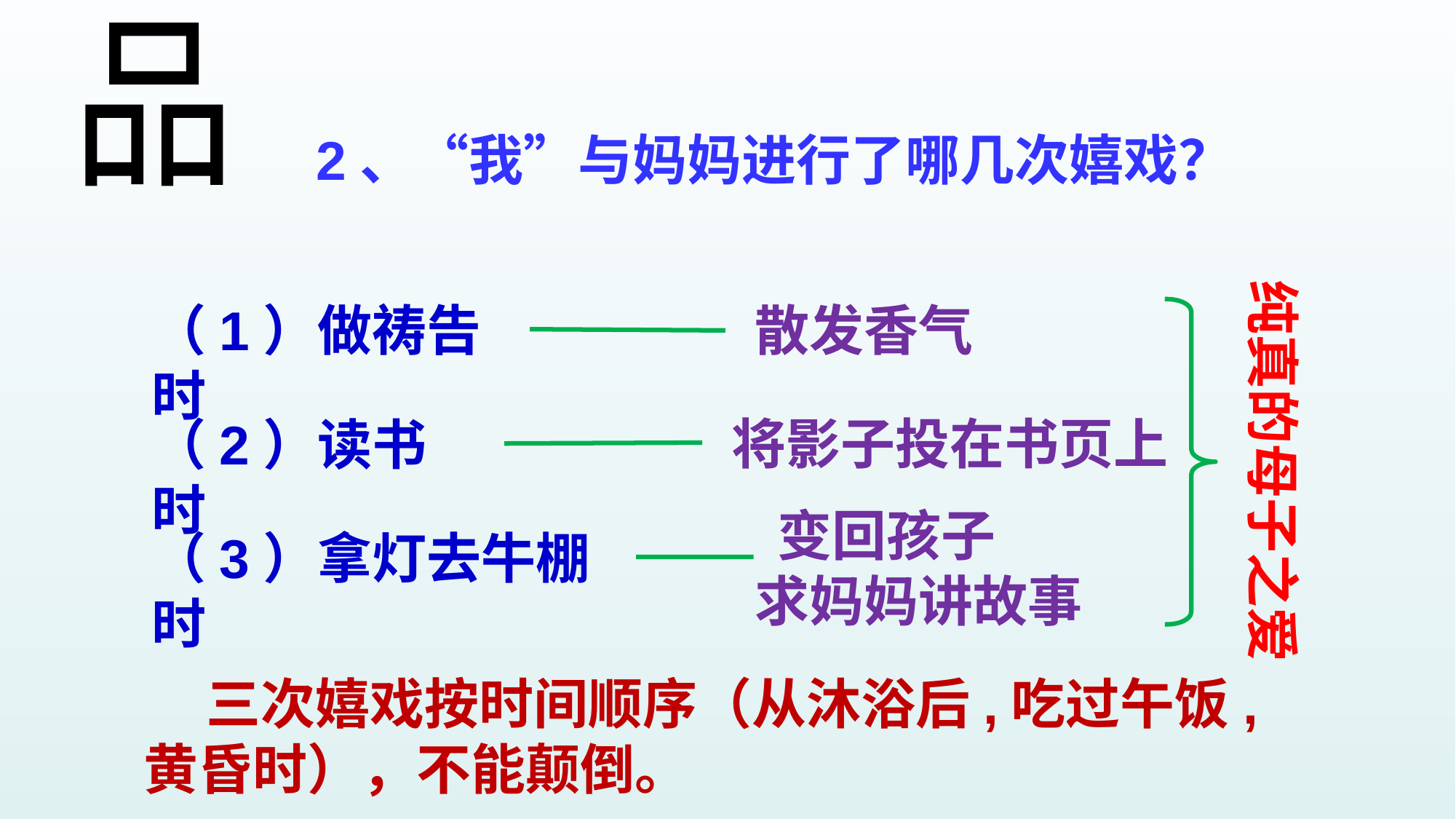

品
2、“我”与妈妈进行了哪几次嬉戏？
纯真的母子之爱
（1）做祷告时
散发香气

将影子投在书页上
（2）读书时

 变回孩子
求妈妈讲故事
（3）拿灯去牛棚时

    三次嬉戏按时间顺序（从沐浴后,吃过午饭,黄昏时），不能颠倒。